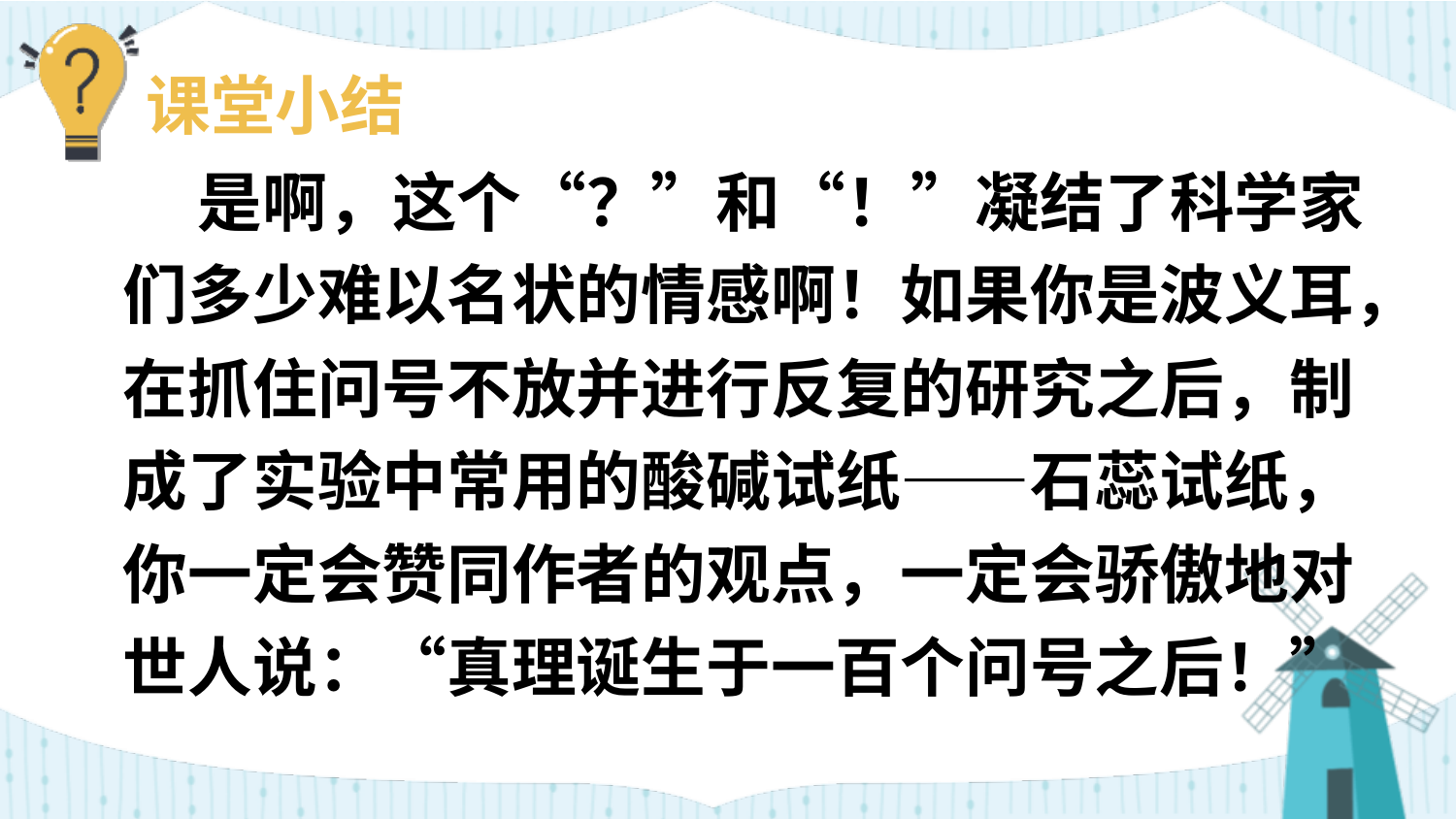

课堂小结
    是啊，这个“？”和“！”凝结了科学家们多少难以名状的情感啊！如果你是波义耳，在抓住问号不放并进行反复的研究之后，制成了实验中常用的酸碱试纸——石蕊试纸，你一定会赞同作者的观点，一定会骄傲地对世人说：“真理诞生于一百个问号之后！”